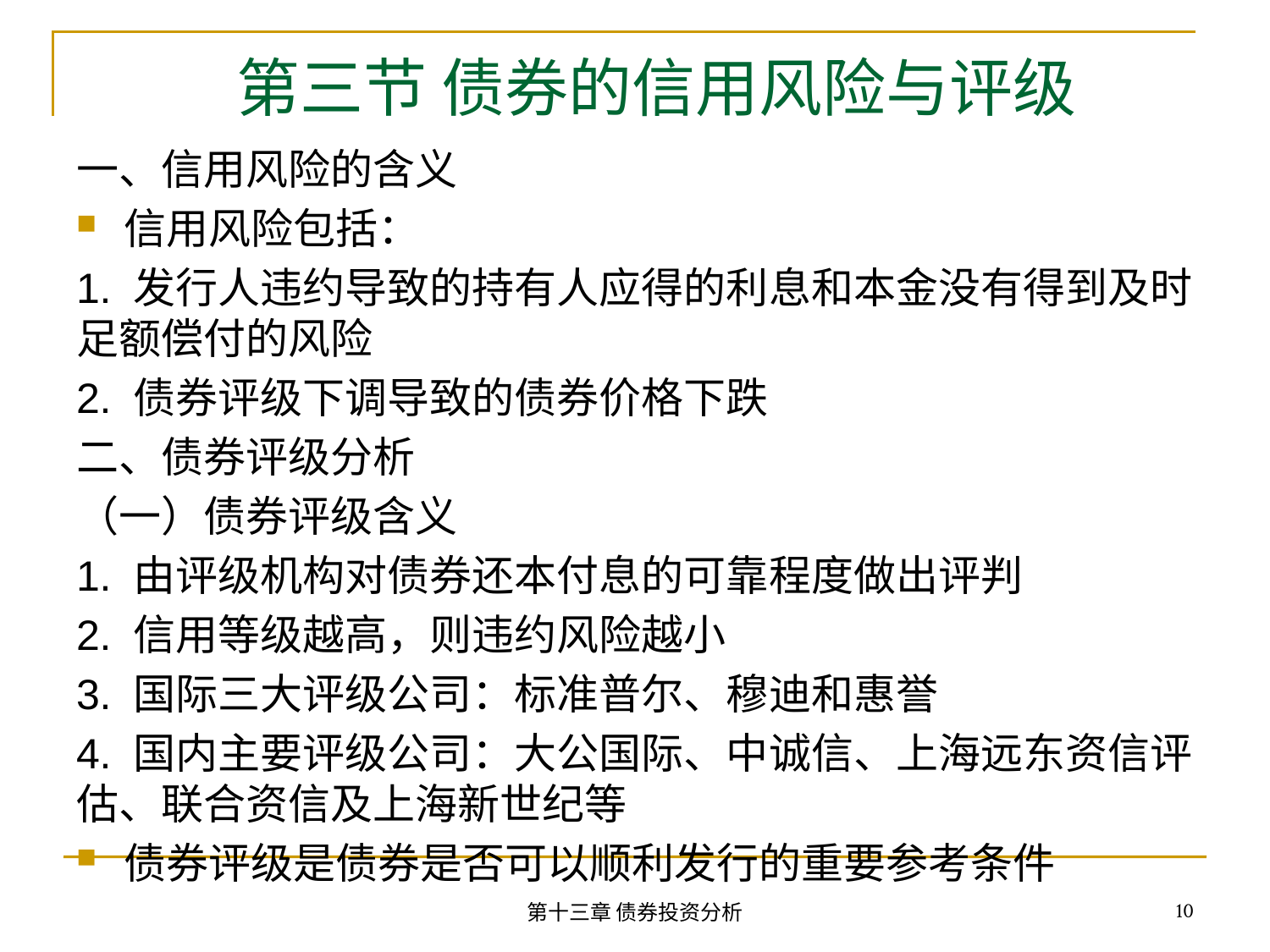

# 第三节 债券的信用风险与评级
一、信用风险的含义
信用风险包括：
1. 发行人违约导致的持有人应得的利息和本金没有得到及时足额偿付的风险
2. 债券评级下调导致的债券价格下跌
二、债券评级分析
（一）债券评级含义
1. 由评级机构对债券还本付息的可靠程度做出评判
2. 信用等级越高，则违约风险越小
3. 国际三大评级公司：标准普尔、穆迪和惠誉
4. 国内主要评级公司：大公国际、中诚信、上海远东资信评估、联合资信及上海新世纪等
债券评级是债券是否可以顺利发行的重要参考条件

10
第十三章 债券投资分析